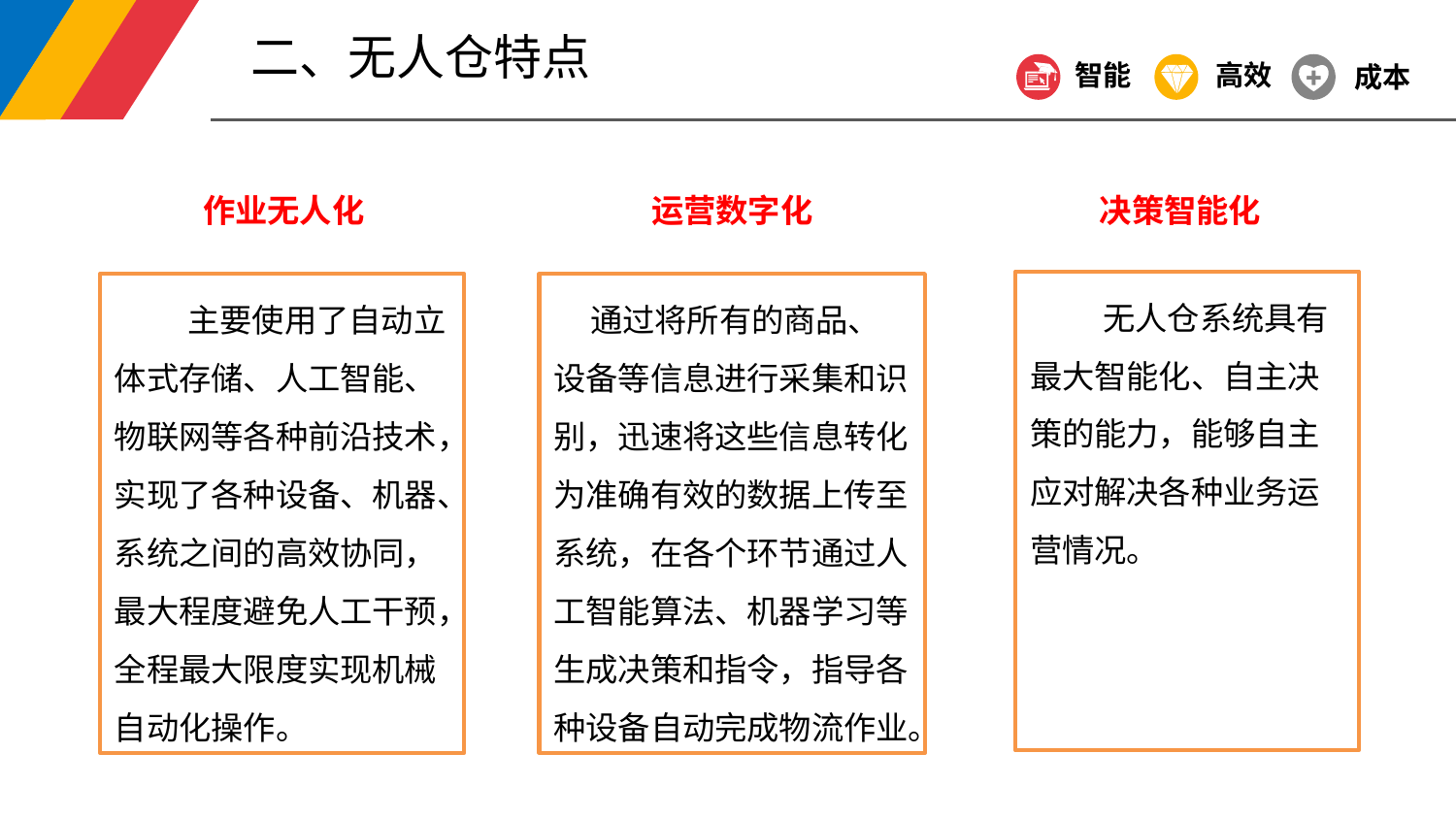

二、无人仓特点
智能
高效
成本
作业无人化
运营数字化
决策智能化
         无人仓系统具有最大智能化、自主决策的能力，能够自主应对解决各种业务运营情况。

         主要使用了自动立体式存储、人工智能、物联网等各种前沿技术，实现了各种设备、机器、系统之间的高效协同，最大程度避免人工干预，全程最大限度实现机械自动化操作。
    通过将所有的商品、设备等信息进行采集和识别，迅速将这些信息转化为准确有效的数据上传至系统，在各个环节通过人工智能算法、机器学习等生成决策和指令，指导各种设备自动完成物流作业。